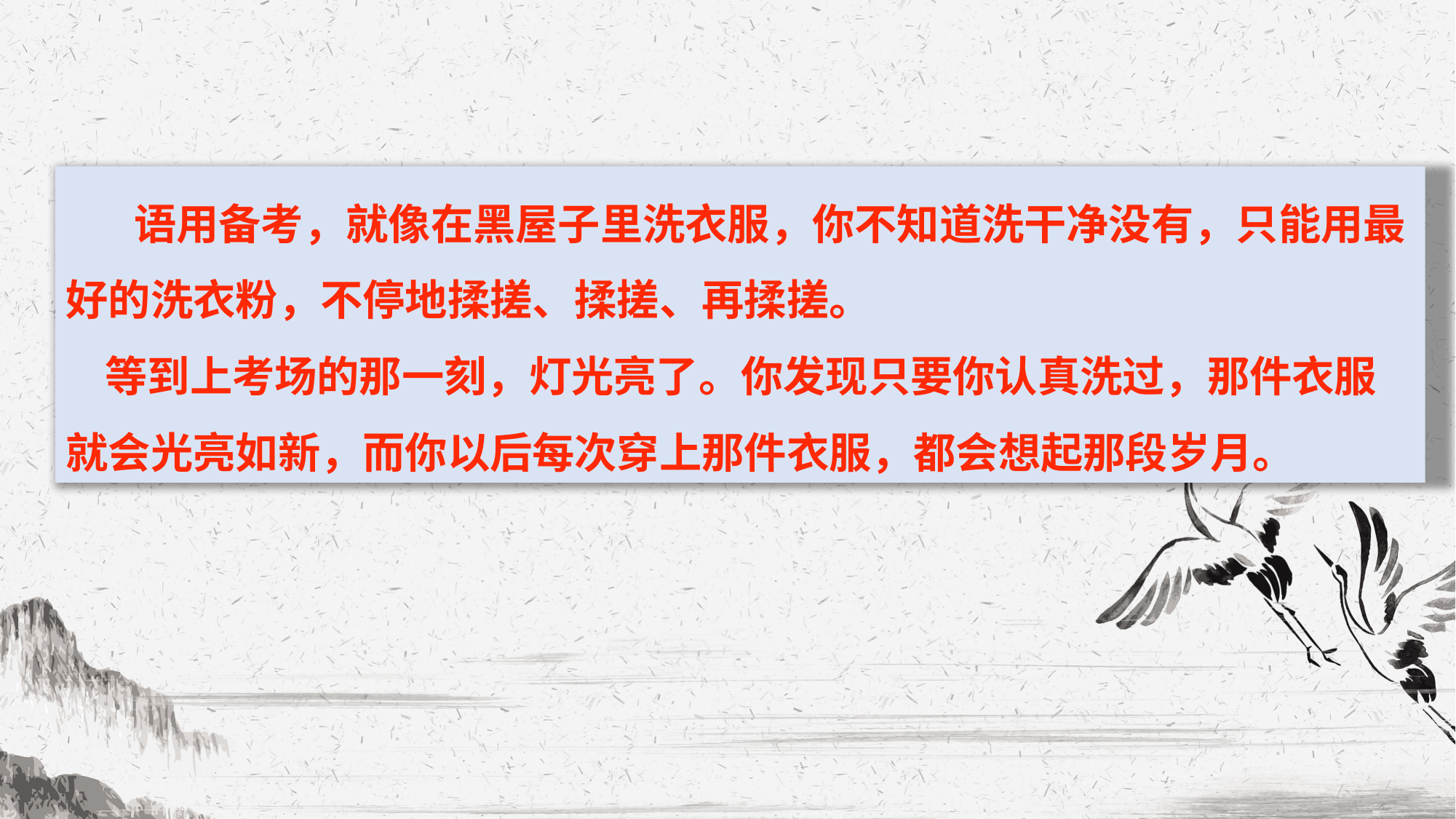

语用备考，就像在黑屋子里洗衣服，你不知道洗干净没有，只能用最好的洗衣粉，不停地揉搓、揉搓、再揉搓。
   等到上考场的那一刻，灯光亮了。你发现只要你认真洗过，那件衣服就会光亮如新，而你以后每次穿上那件衣服，都会想起那段岁月。